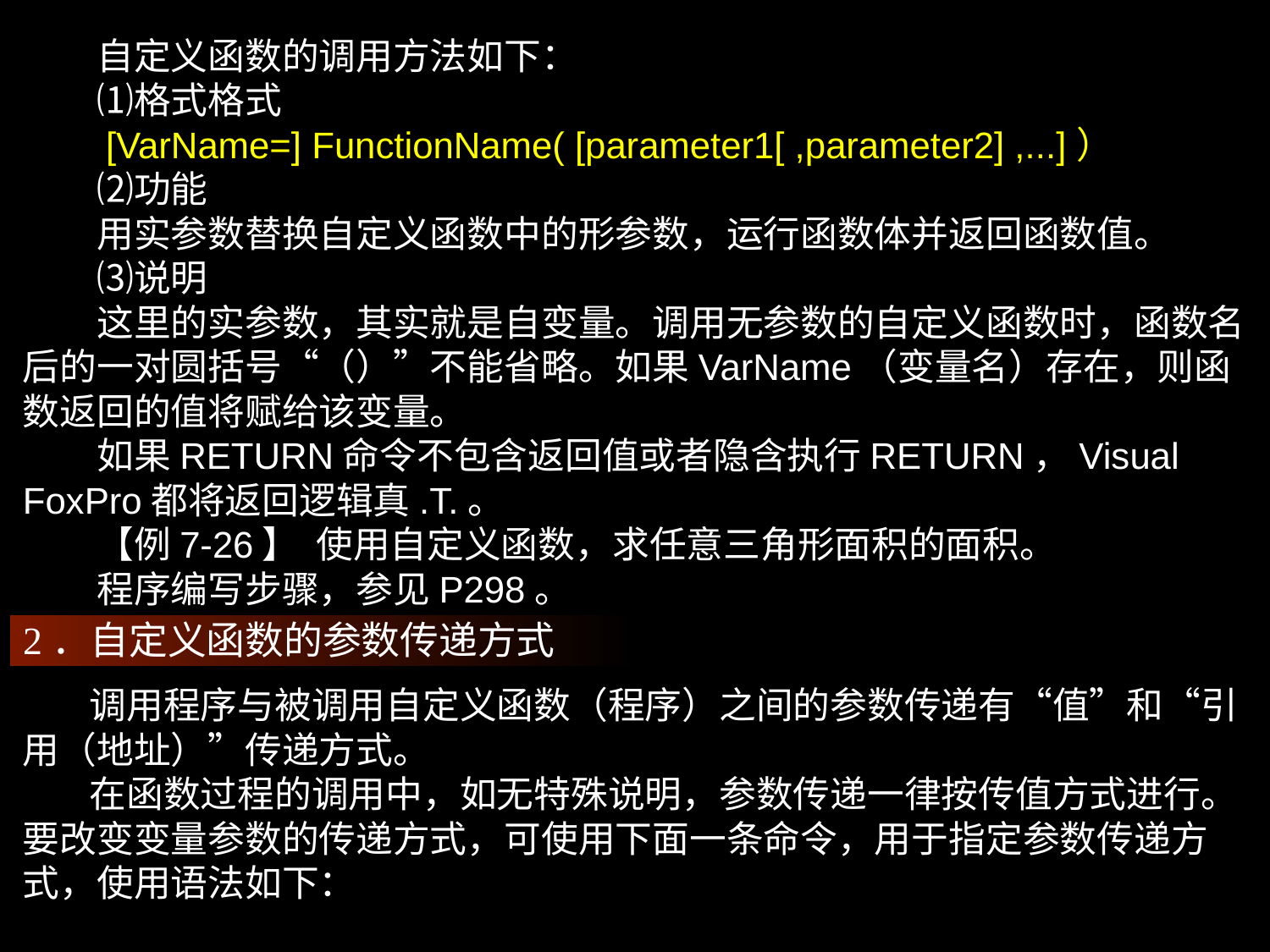

自定义函数的调用方法如下：
　　⑴格式格式
　　[VarName=] FunctionName( [parameter1[ ,parameter2] ,...]）
　　⑵功能
　　用实参数替换自定义函数中的形参数，运行函数体并返回函数值。
　　⑶说明
　　这里的实参数，其实就是自变量。调用无参数的自定义函数时，函数名后的一对圆括号“（）”不能省略。如果VarName（变量名）存在，则函数返回的值将赋给该变量。
　　如果RETURN命令不包含返回值或者隐含执行RETURN，Visual FoxPro都将返回逻辑真.T.。
　　【例7-26】  使用自定义函数，求任意三角形面积的面积。
　　程序编写步骤，参见P298。
2．自定义函数的参数传递方式
       调用程序与被调用自定义函数（程序）之间的参数传递有“值”和“引用（地址）”传递方式。
       在函数过程的调用中，如无特殊说明，参数传递一律按传值方式进行。要改变变量参数的传递方式，可使用下面一条命令，用于指定参数传递方式，使用语法如下：